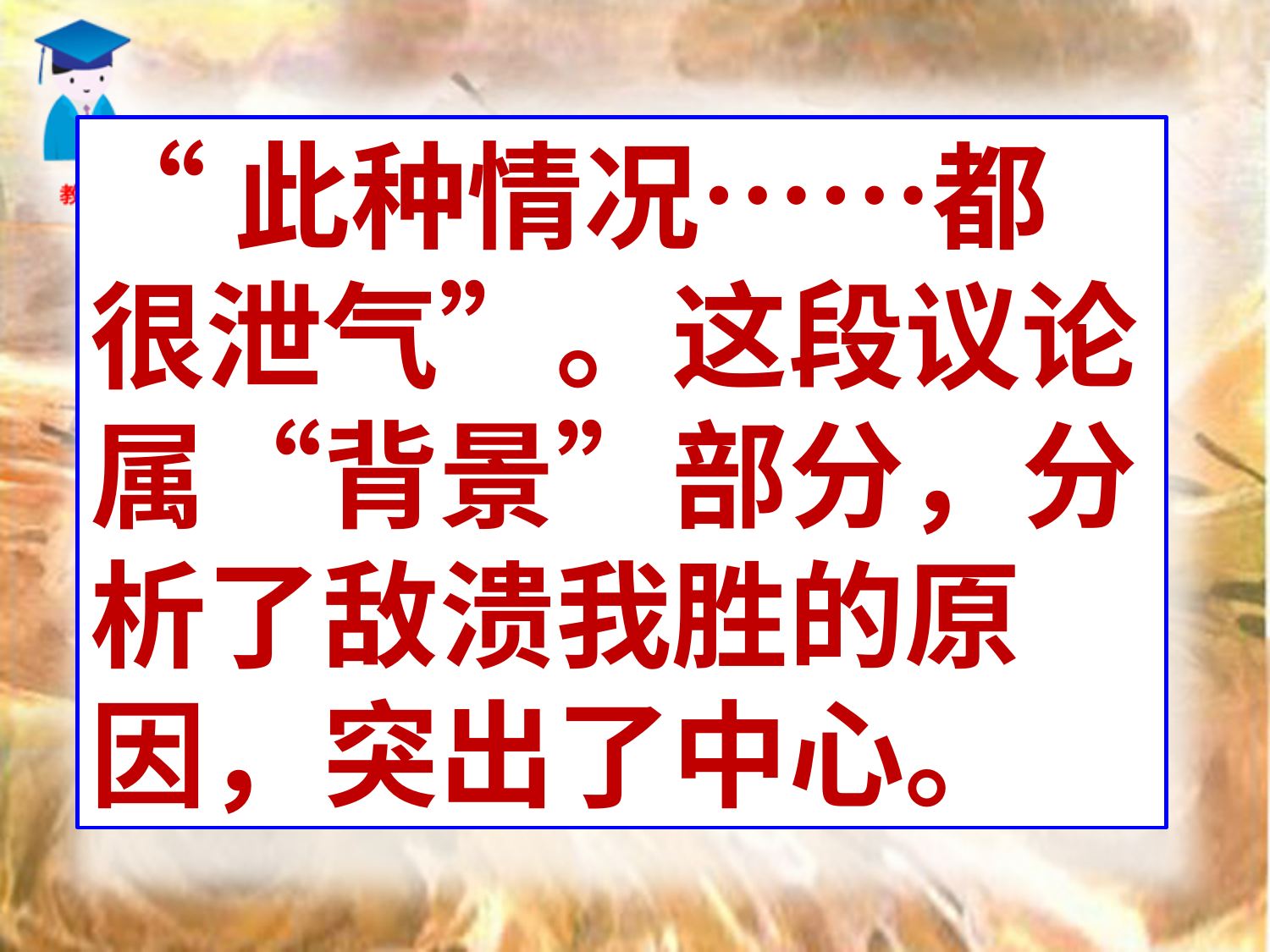

“此种情况……都很泄气”。这段议论属“背景”部分，分析了敌溃我胜的原因，突出了中心。